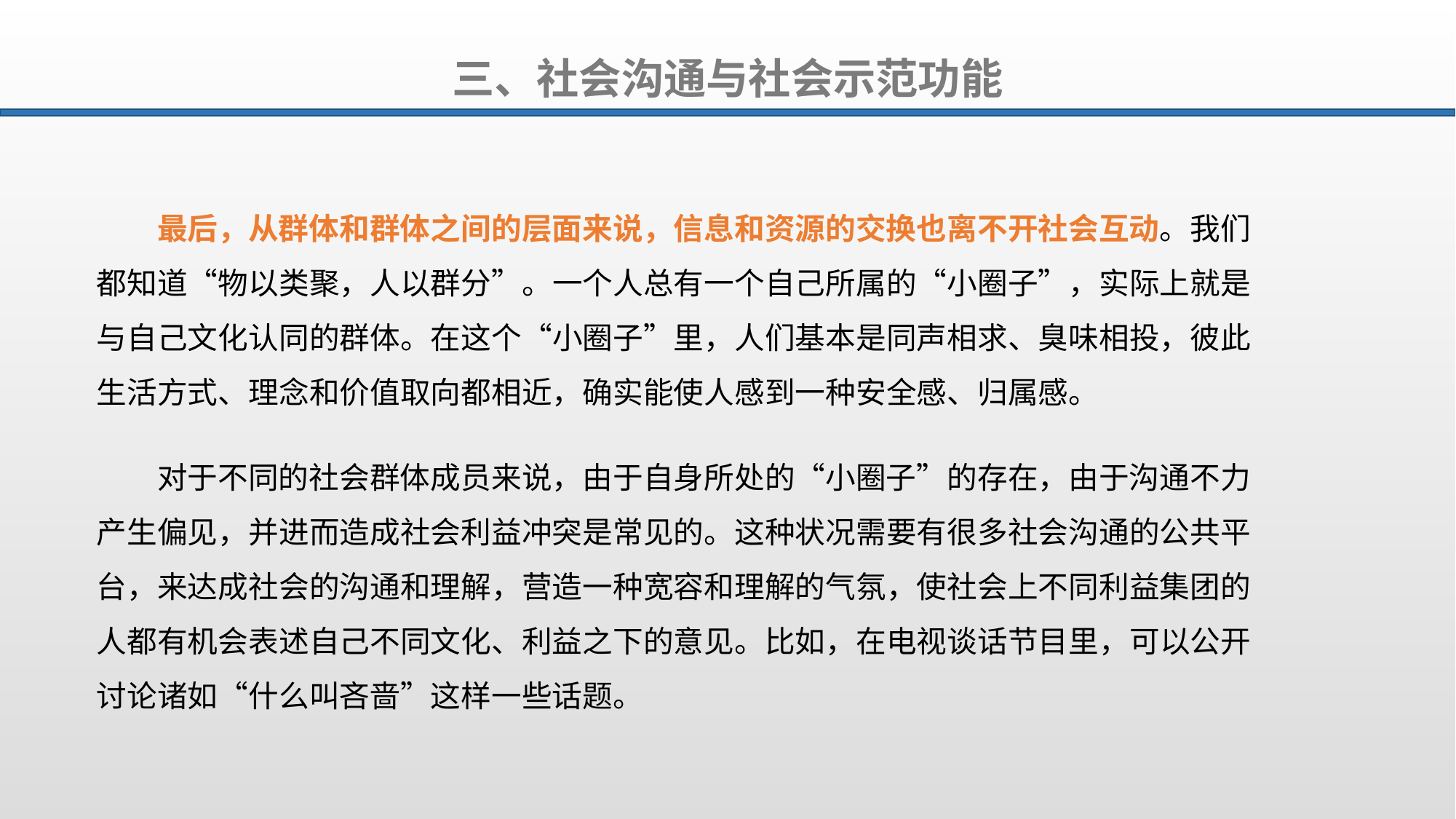

三、社会沟通与社会示范功能

最后，从群体和群体之间的层面来说，信息和资源的交换也离不开社会互动。我们都知道“物以类聚，人以群分”。一个人总有一个自己所属的“小圈子”，实际上就是与自己文化认同的群体。在这个“小圈子”里，人们基本是同声相求、臭味相投，彼此生活方式、理念和价值取向都相近，确实能使人感到一种安全感、归属感。
对于不同的社会群体成员来说，由于自身所处的“小圈子”的存在，由于沟通不力产生偏见，并进而造成社会利益冲突是常见的。这种状况需要有很多社会沟通的公共平台，来达成社会的沟通和理解，营造一种宽容和理解的气氛，使社会上不同利益集团的人都有机会表述自己不同文化、利益之下的意见。比如，在电视谈话节目里，可以公开讨论诸如“什么叫吝啬”这样一些话题。